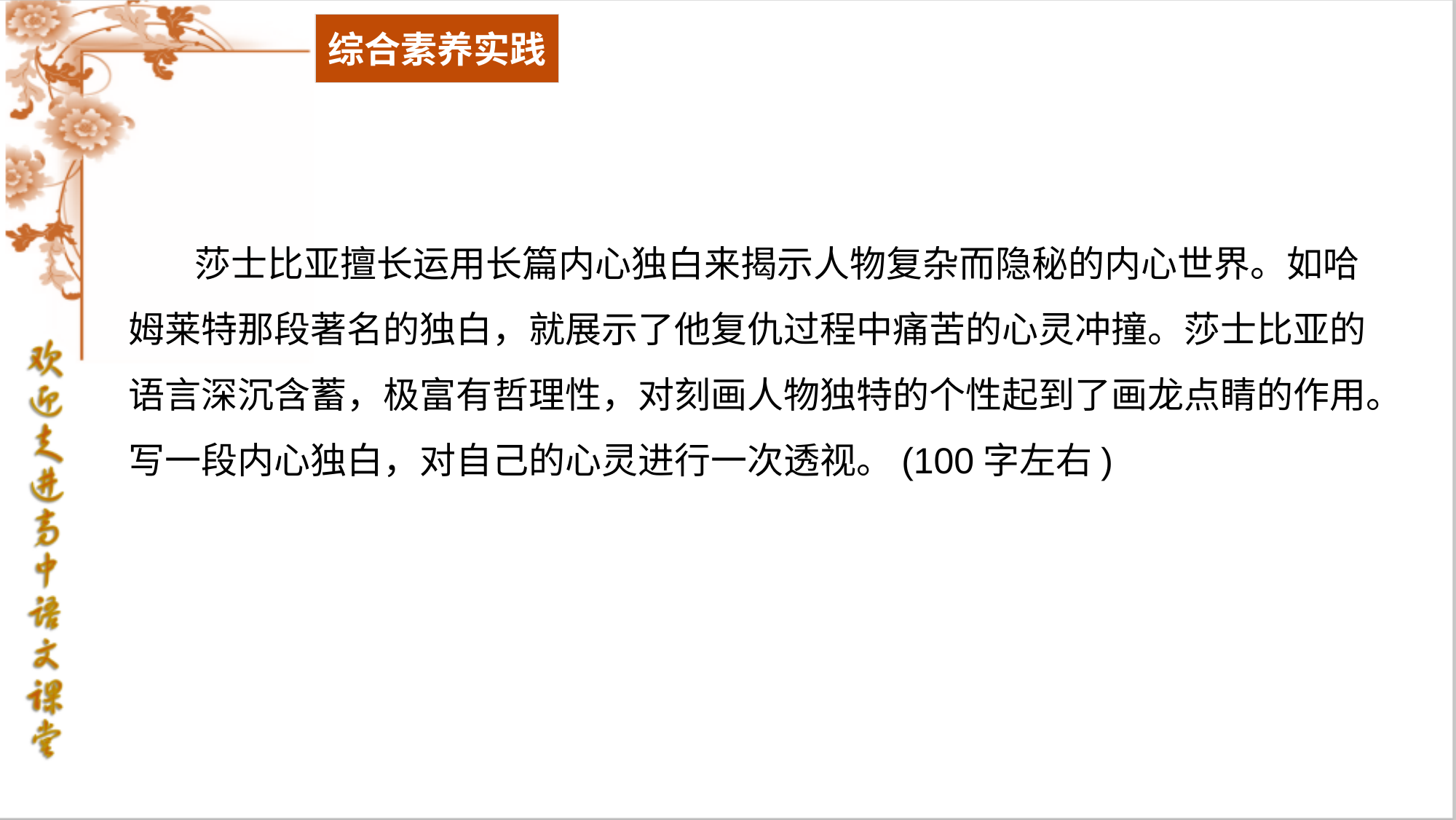

综合素养实践

       莎士比亚擅长运用长篇内心独白来揭示人物复杂而隐秘的内心世界。如哈姆莱特那段著名的独白，就展示了他复仇过程中痛苦的心灵冲撞。莎士比亚的语言深沉含蓄，极富有哲理性，对刻画人物独特的个性起到了画龙点睛的作用。写一段内心独白，对自己的心灵进行一次透视。(100字左右)